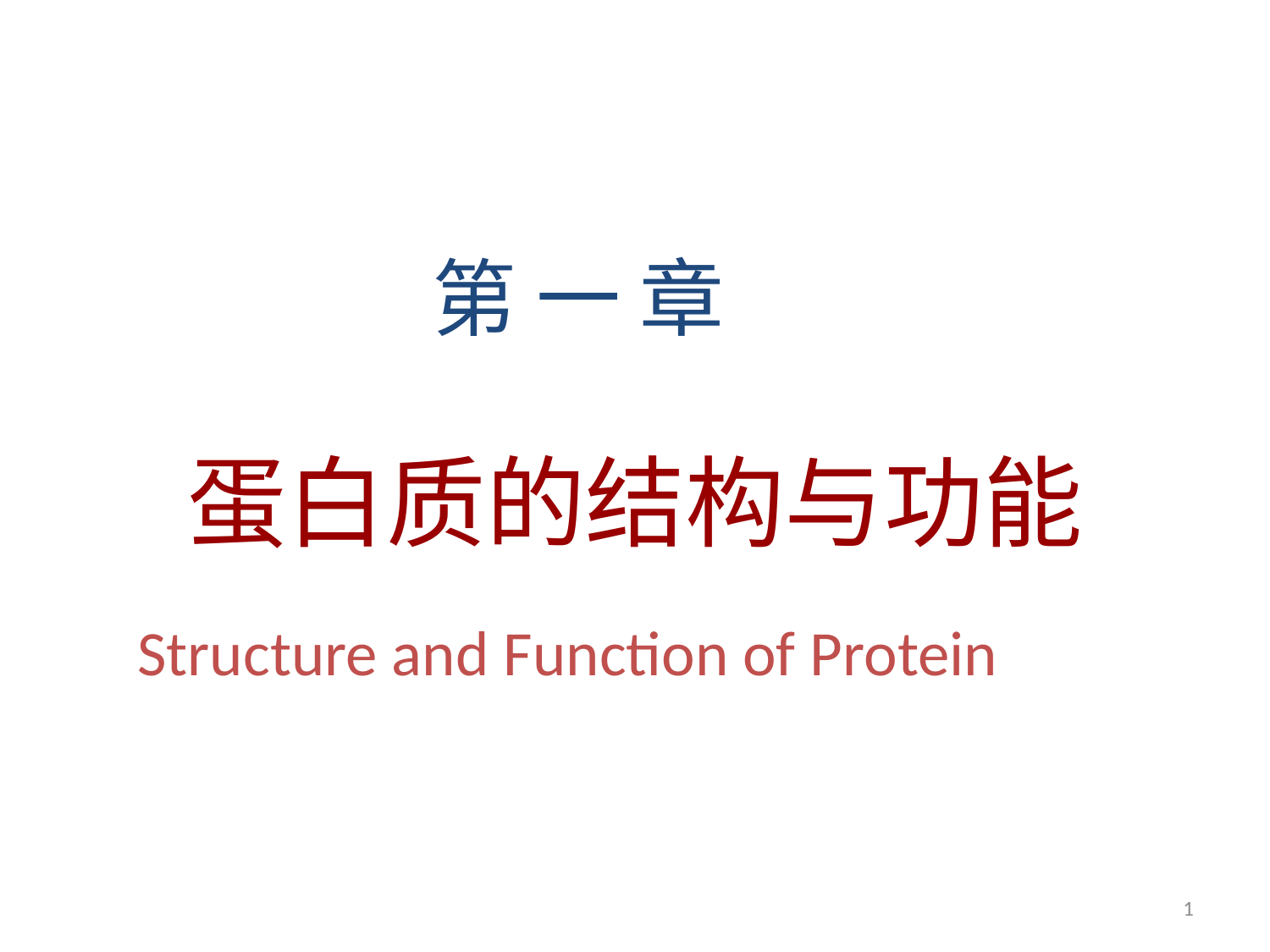

第 一 章

# 蛋白质的结构与功能
Structure and Function of Protein
1